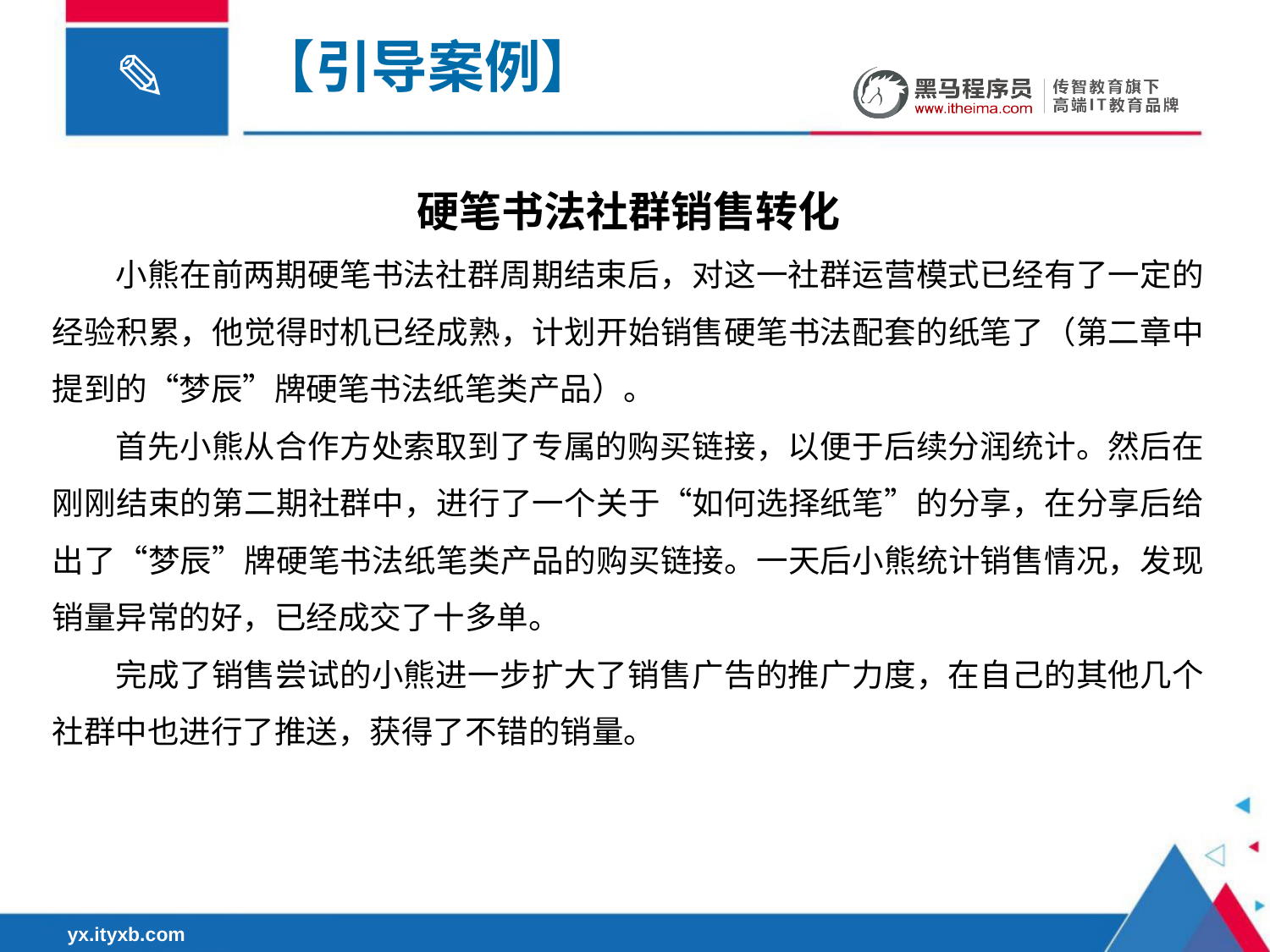

# 【引导案例】
硬笔书法社群销售转化
小熊在前两期硬笔书法社群周期结束后，对这一社群运营模式已经有了一定的经验积累，他觉得时机已经成熟，计划开始销售硬笔书法配套的纸笔了（第二章中提到的“梦辰”牌硬笔书法纸笔类产品）。
首先小熊从合作方处索取到了专属的购买链接，以便于后续分润统计。然后在刚刚结束的第二期社群中，进行了一个关于“如何选择纸笔”的分享，在分享后给出了“梦辰”牌硬笔书法纸笔类产品的购买链接。一天后小熊统计销售情况，发现销量异常的好，已经成交了十多单。
完成了销售尝试的小熊进一步扩大了销售广告的推广力度，在自己的其他几个社群中也进行了推送，获得了不错的销量。